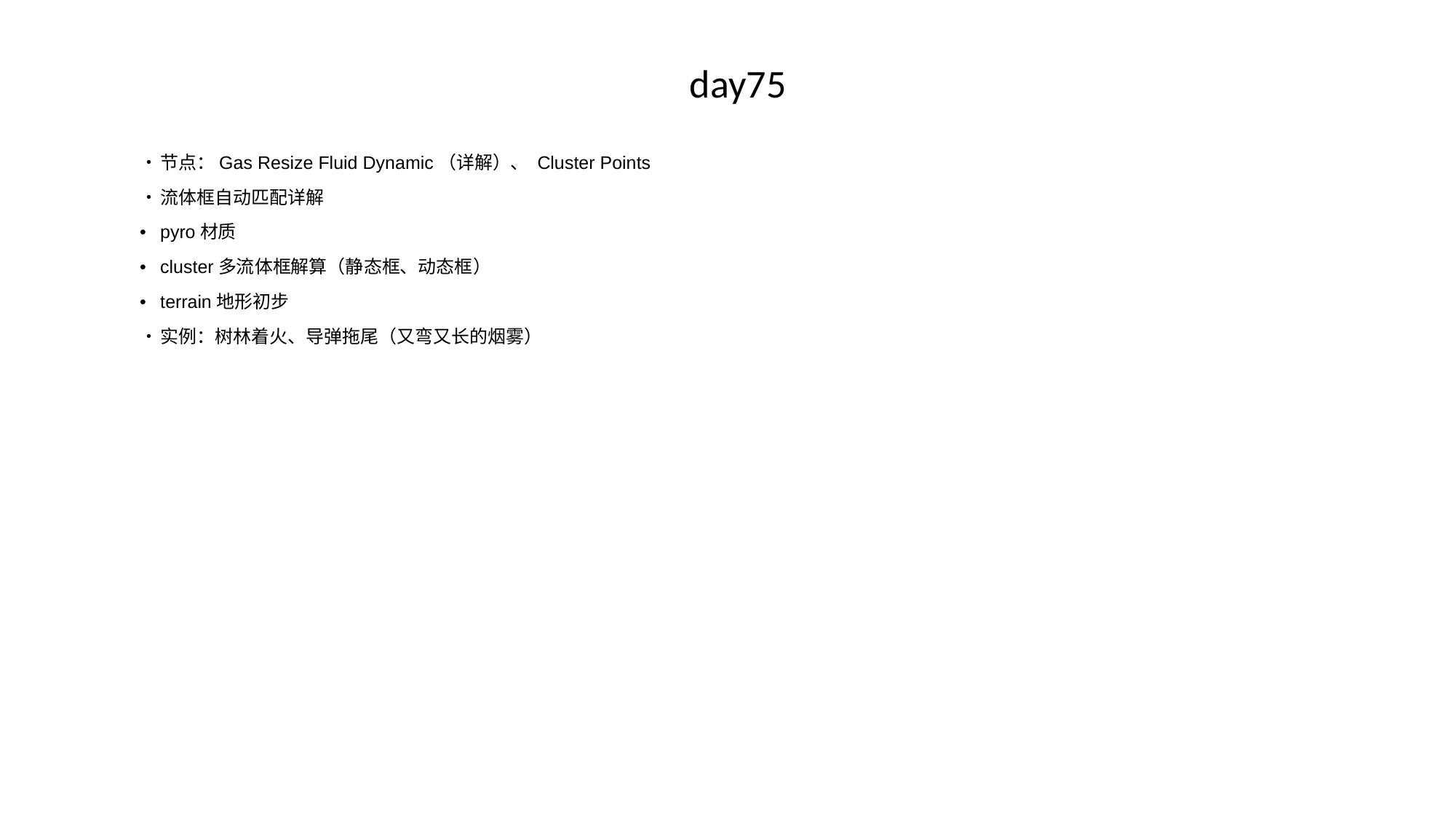

# day75
•	节点：Gas Resize Fluid Dynamic（详解）、 Cluster Points
•	流体框自动匹配详解
•	pyro材质
•	cluster多流体框解算（静态框、动态框）
•	terrain地形初步
•	实例：树林着火、导弹拖尾（又弯又长的烟雾）